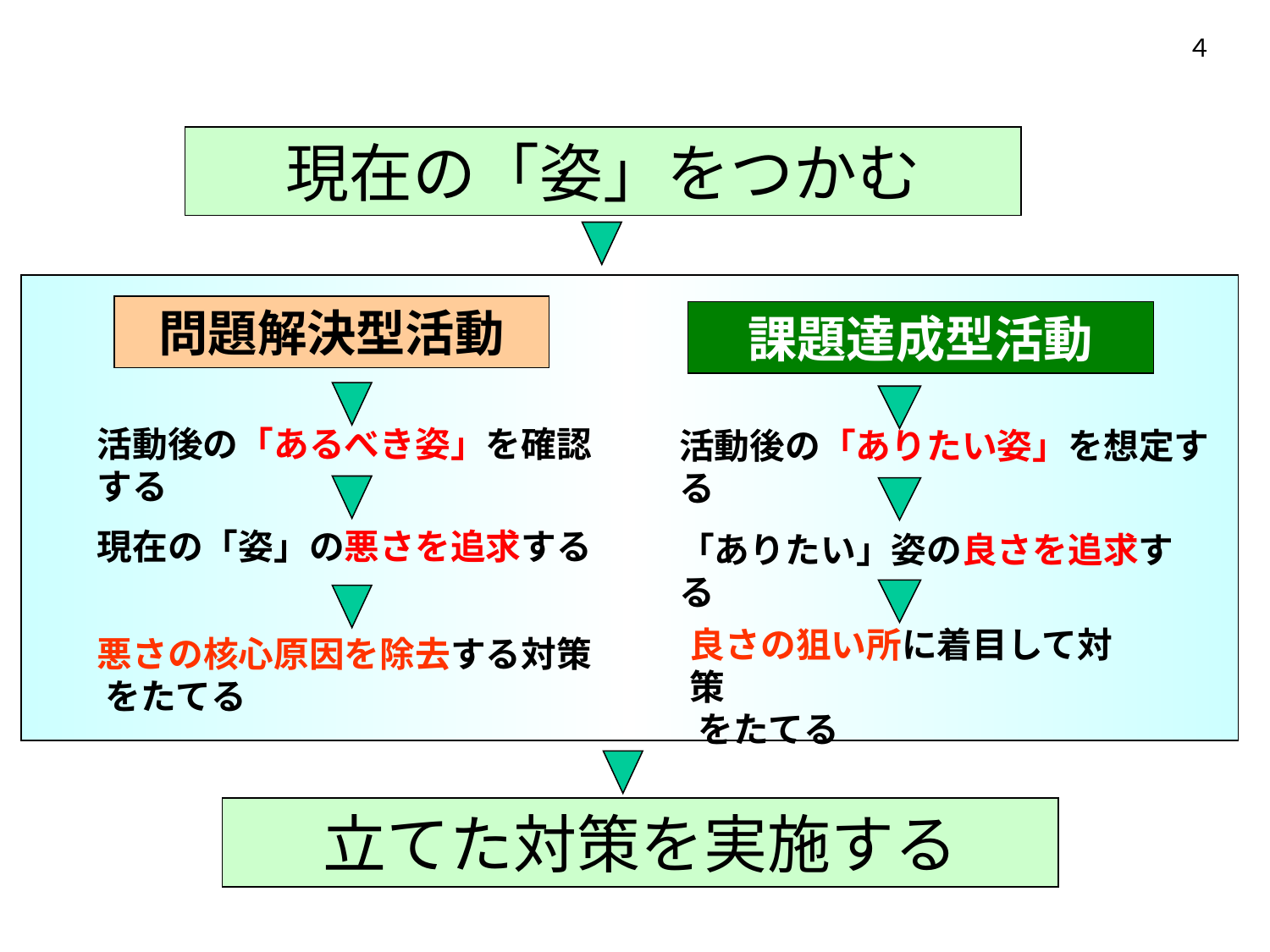

４
現在の「姿」をつかむ

問題解決型活動

活動後の「あるべき姿」を確認する

現在の「姿」の悪さを追求する

悪さの核心原因を除去する対策
 をたてる
課題達成型活動

活動後の「ありたい姿」を想定する

「ありたい」姿の良さを追求する

良さの狙い所に着目して対策
 をたてる

立てた対策を実施する